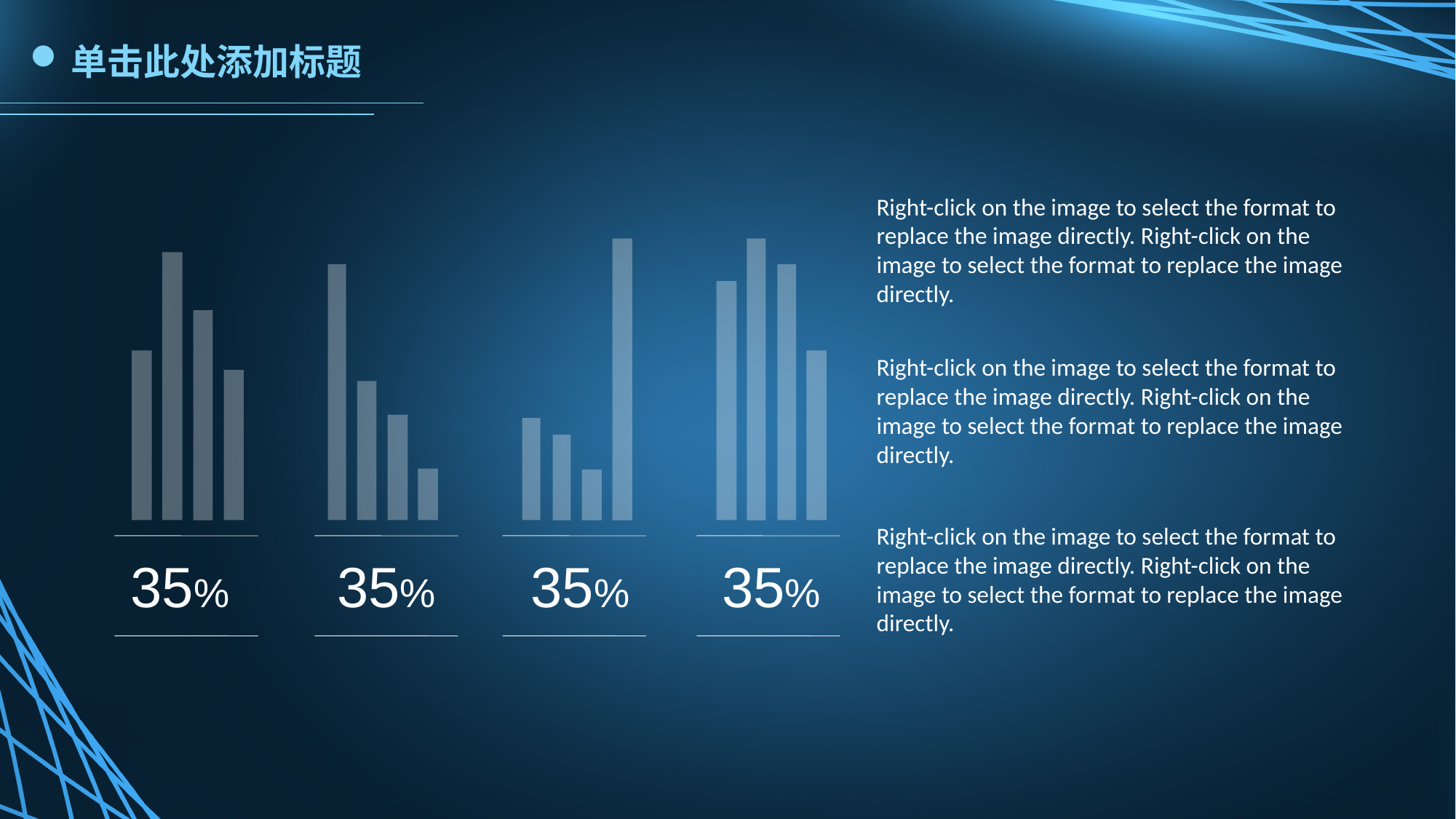

单击此处添加标题
Right-click on the image to select the format to replace the image directly. Right-click on the image to select the format to replace the image directly.

Right-click on the image to select the format to replace the image directly. Right-click on the image to select the format to replace the image directly.

Right-click on the image to select the format to replace the image directly. Right-click on the image to select the format to replace the image directly.

35%
35%
35%
35%